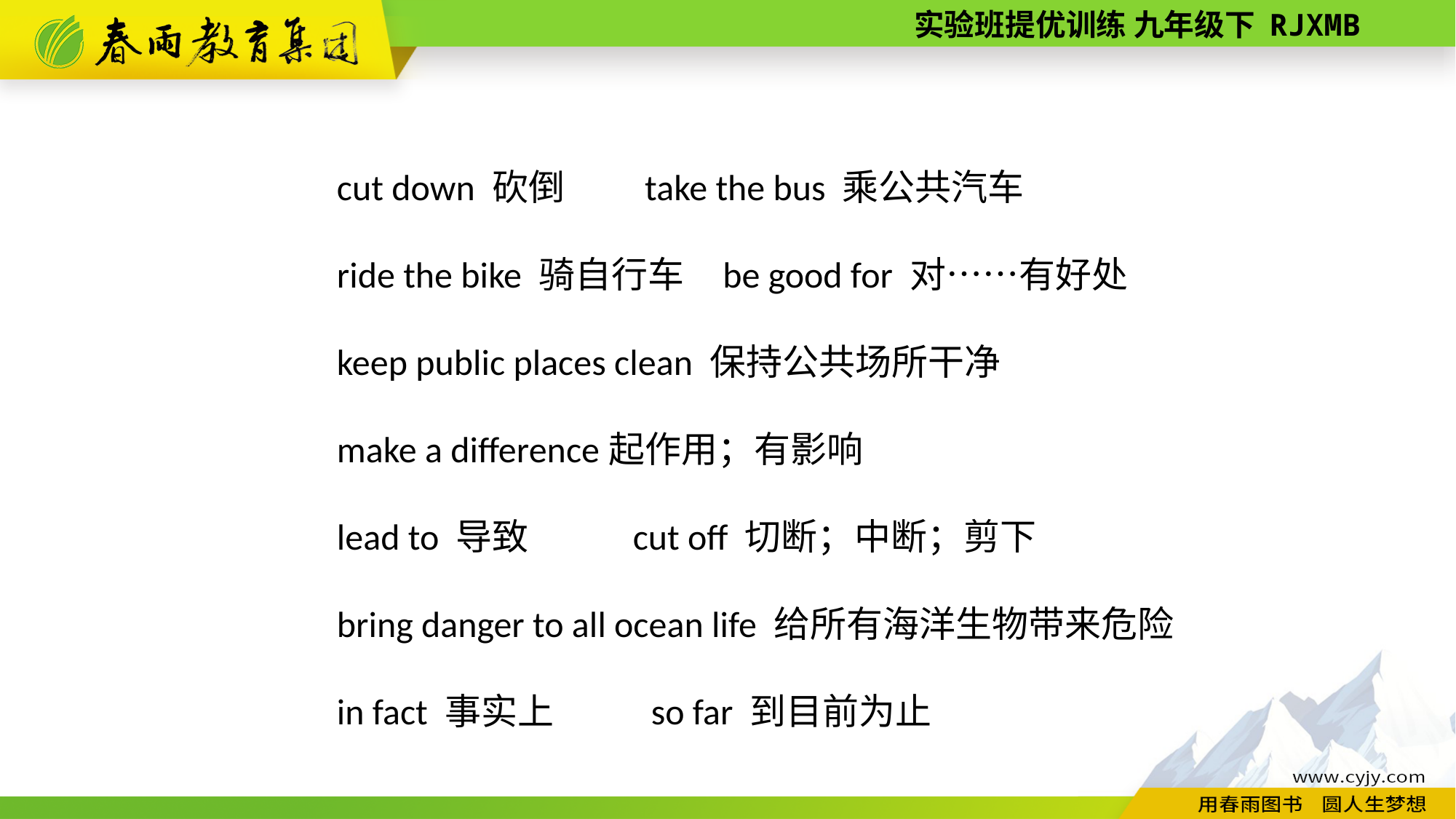

cut down 砍倒                      take the bus 乘公共汽车
ride the bike 骑自行车          be good for 对……有好处
keep public places clean 保持公共场所干净
make a difference起作用；有影响
lead to 导致                             cut off 切断；中断；剪下
bring danger to all ocean life 给所有海洋生物带来危险
in fact 事实上                           so far 到目前为止